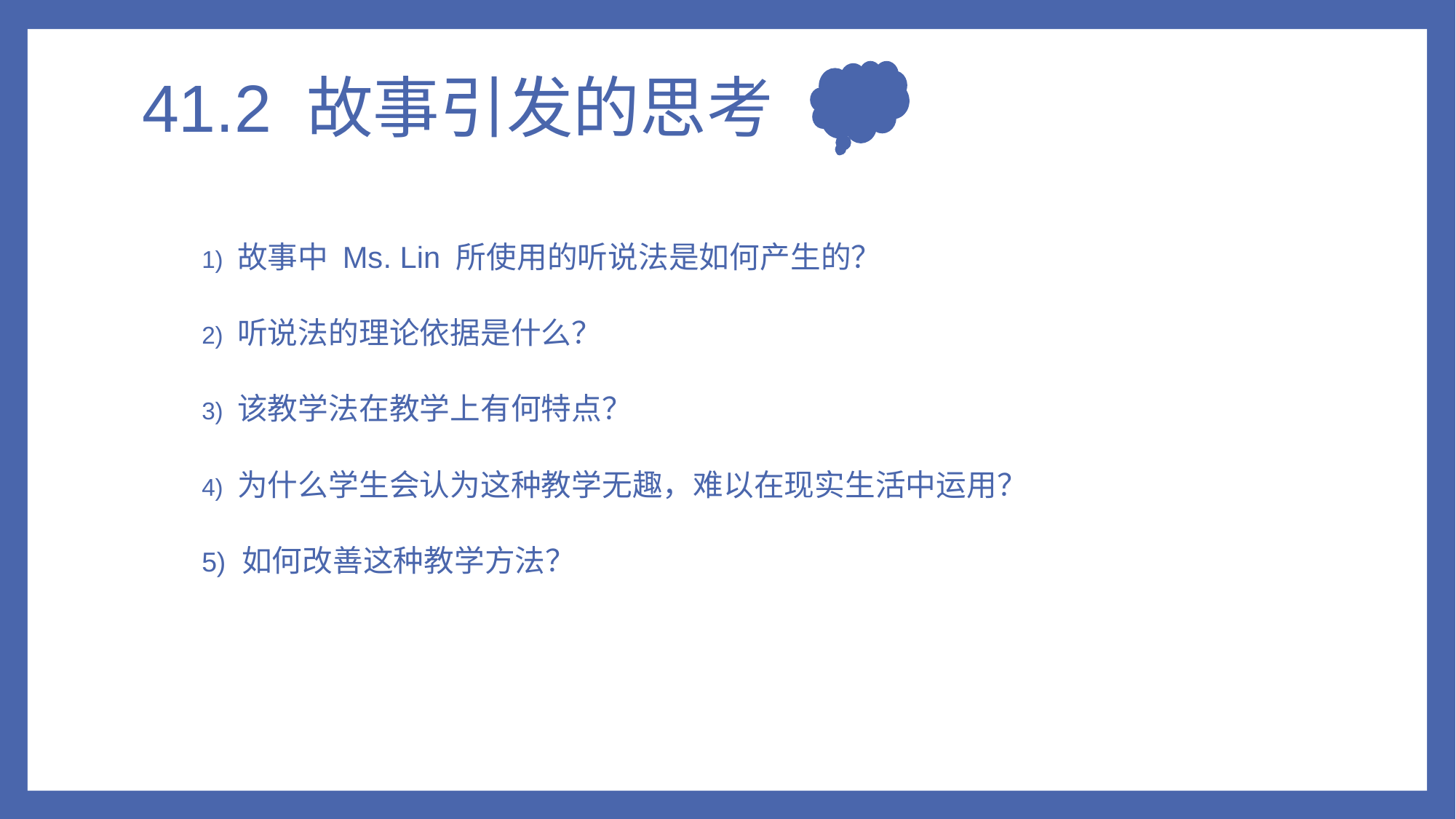

# 41.2 故事引发的思考

 故事中 Ms. Lin 所使用的听说法是如何产生的？
 听说法的理论依据是什么？
 该教学法在教学上有何特点？
 为什么学生会认为这种教学无趣，难以在现实生活中运用？
5) 如何改善这种教学方法？